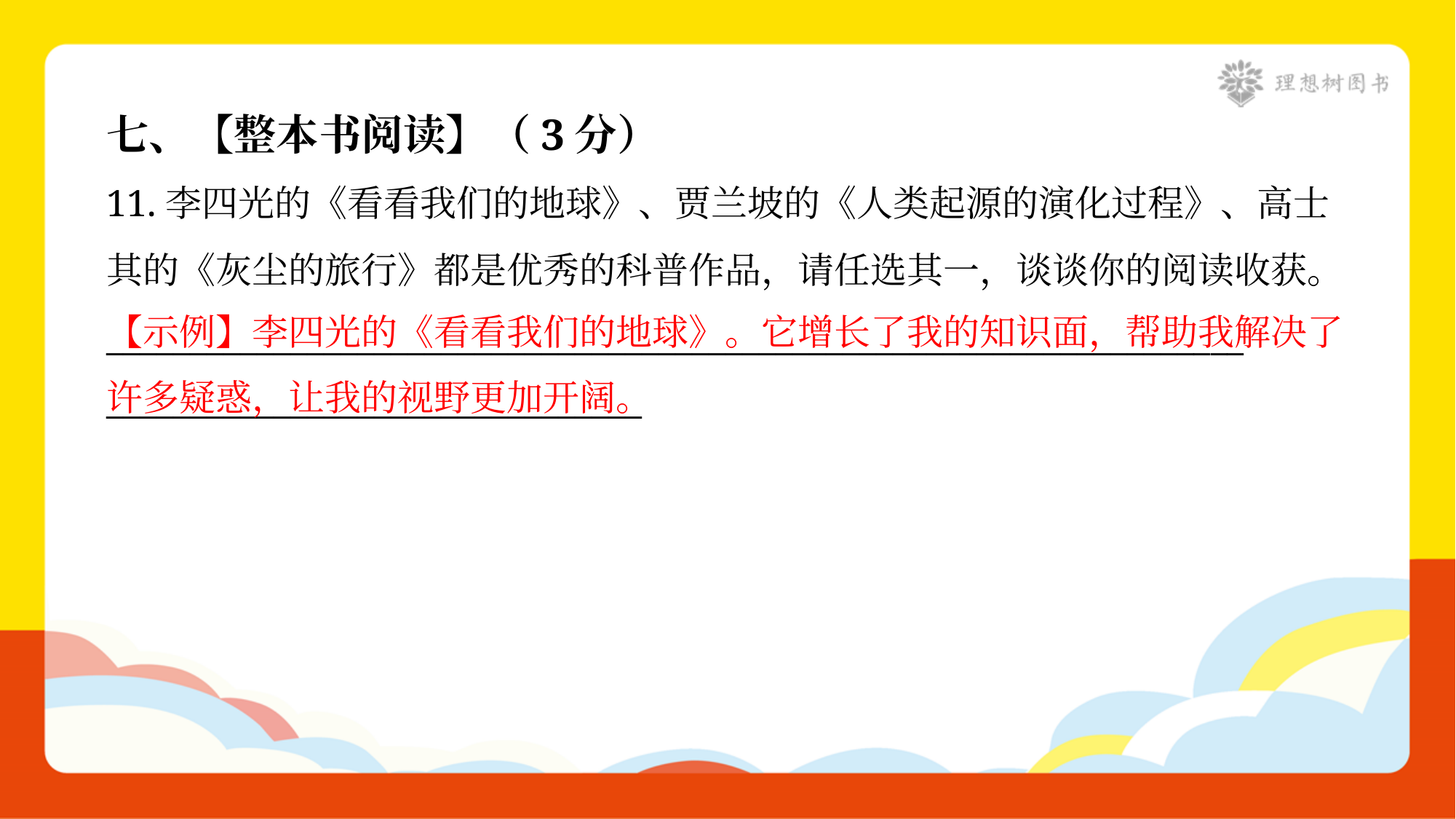

七、【整本书阅读】（3分）
11.李四光的《看看我们的地球》、贾兰坡的《人类起源的演化过程》、高士
其的《灰尘的旅行》都是优秀的科普作品，请任选其一，谈谈你的阅读收获。
____________________________________________________________________
________________________________
【示例】李四光的《看看我们的地球》。它增长了我的知识面，帮助我解决了许多疑惑，让我的视野更加开阔。